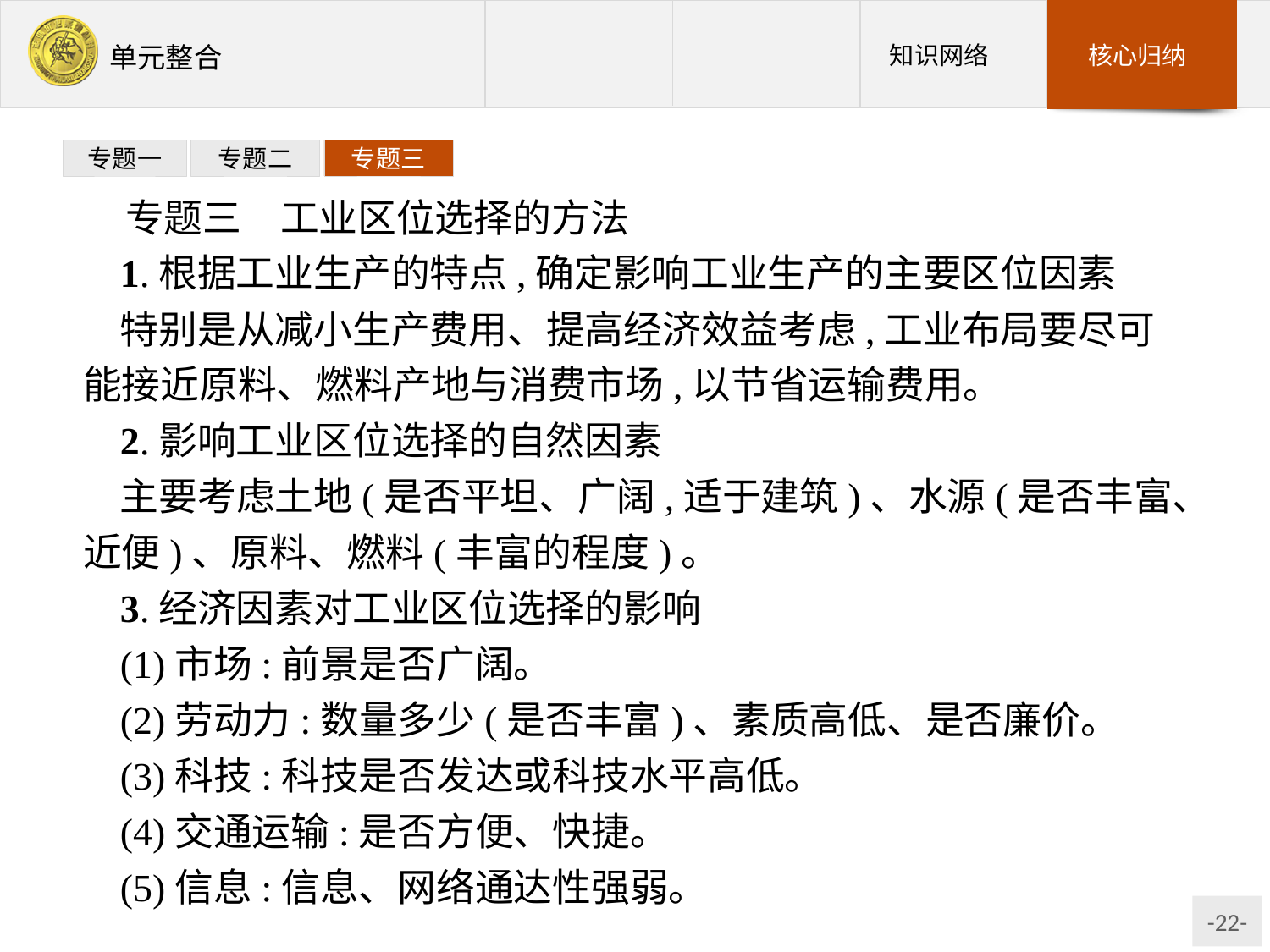

专题一
专题二
专题三
专题三　工业区位选择的方法
1.根据工业生产的特点,确定影响工业生产的主要区位因素
特别是从减小生产费用、提高经济效益考虑,工业布局要尽可能接近原料、燃料产地与消费市场,以节省运输费用。
2.影响工业区位选择的自然因素
主要考虑土地(是否平坦、广阔,适于建筑)、水源(是否丰富、近便)、原料、燃料(丰富的程度)。
3.经济因素对工业区位选择的影响
(1)市场:前景是否广阔。
(2)劳动力:数量多少(是否丰富)、素质高低、是否廉价。
(3)科技:科技是否发达或科技水平高低。
(4)交通运输:是否方便、快捷。
(5)信息:信息、网络通达性强弱。